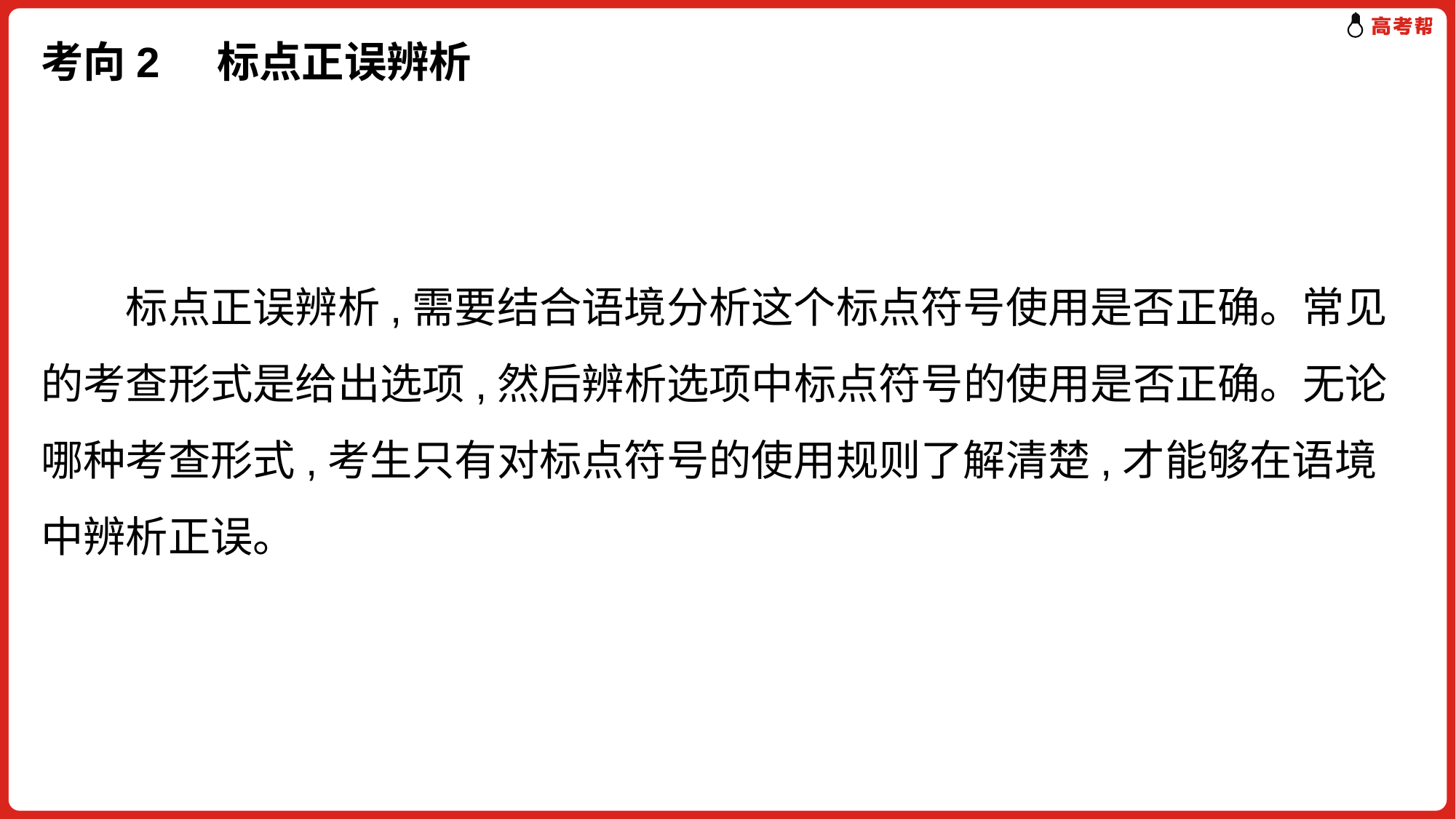

# 考向2    标点正误辨析
　　标点正误辨析,需要结合语境分析这个标点符号使用是否正确。常见的考查形式是给出选项,然后辨析选项中标点符号的使用是否正确。无论哪种考查形式,考生只有对标点符号的使用规则了解清楚,才能够在语境中辨析正误。